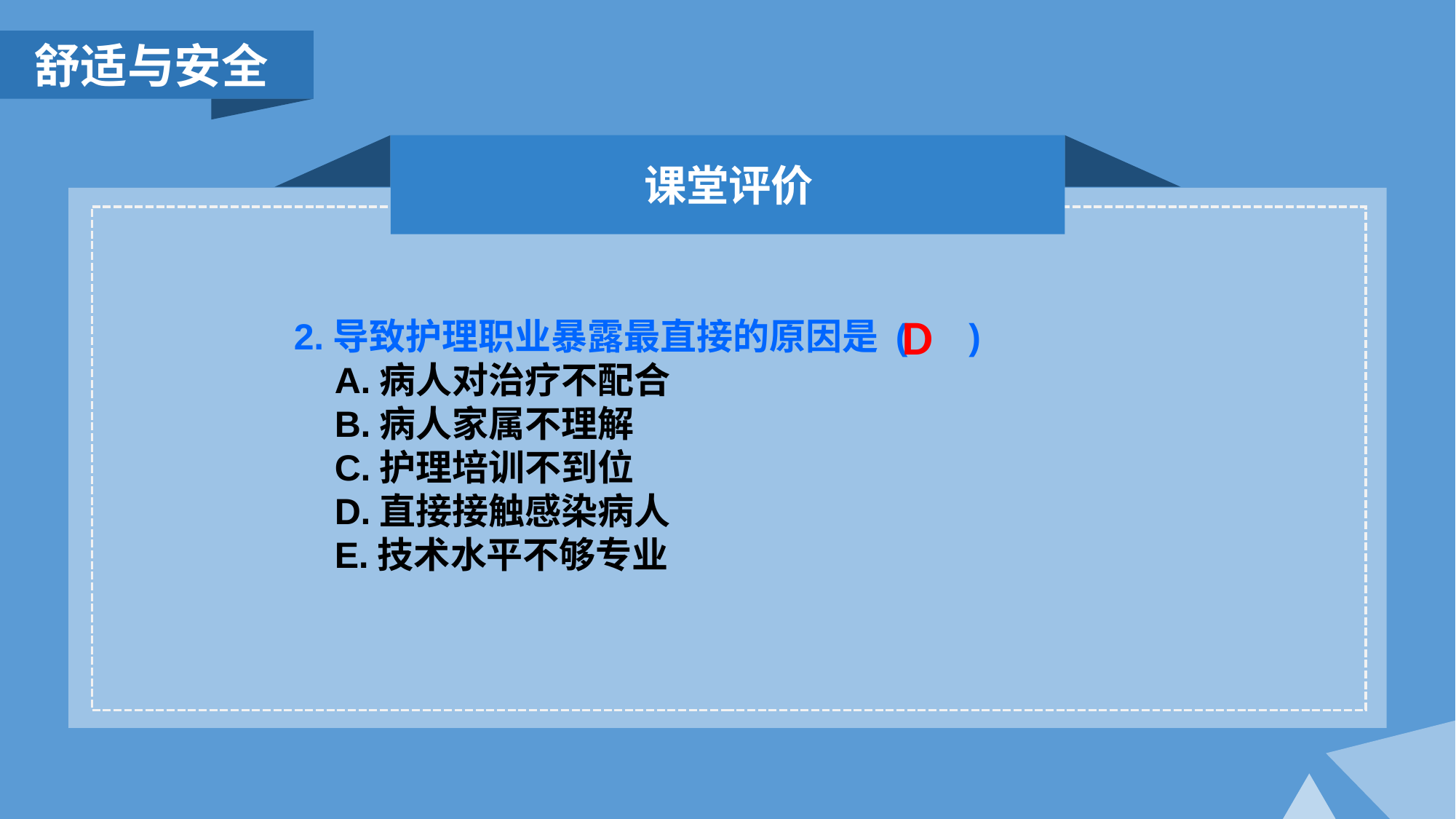

舒适与安全

课堂评价

D
2.导致护理职业暴露最直接的原因是 (      )
    A.病人对治疗不配合
    B.病人家属不理解
    C.护理培训不到位
    D.直接接触感染病人
    E.技术水平不够专业